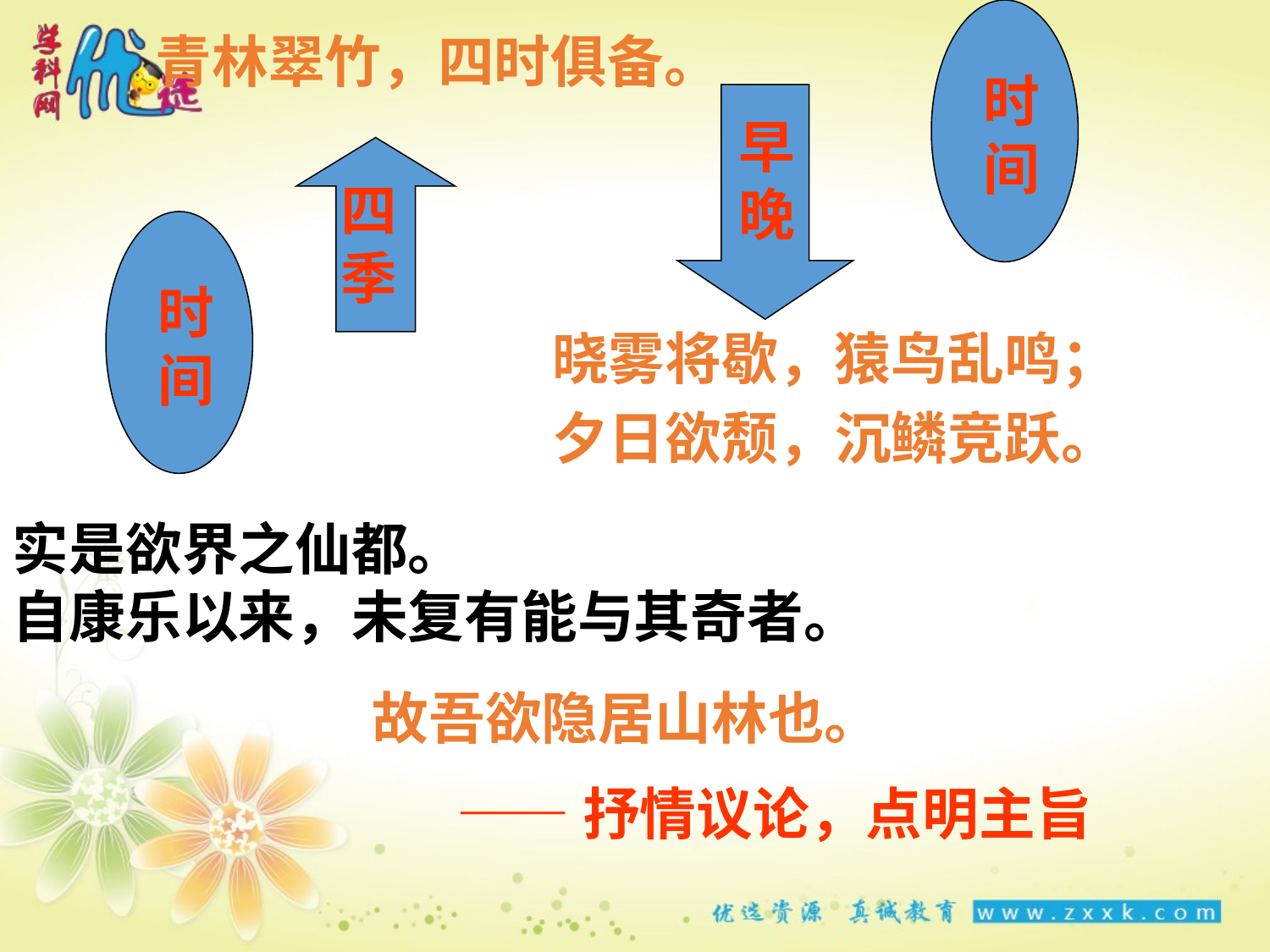

青林翠竹，四时俱备。

时间

早晚

四季

时间
晓雾将歇，猿鸟乱鸣；
夕日欲颓，沉鳞竞跃。
实是欲界之仙都。
自康乐以来，未复有能与其奇者。
故吾欲隐居山林也。
——抒情议论，点明主旨